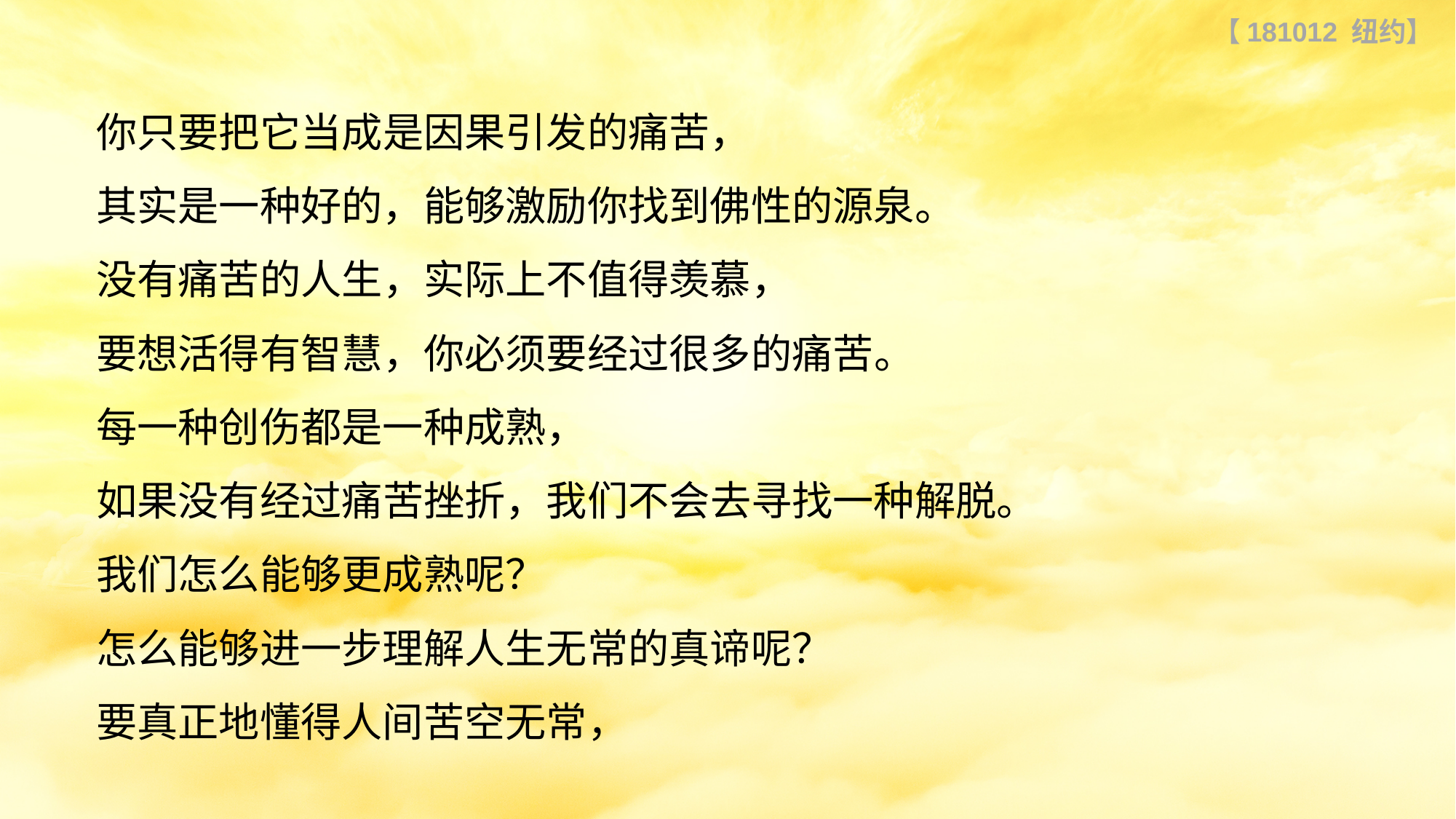

【181012 纽约】
你只要把它当成是因果引发的痛苦，
其实是一种好的，能够激励你找到佛性的源泉。
没有痛苦的人生，实际上不值得羡慕，
要想活得有智慧，你必须要经过很多的痛苦。
每一种创伤都是一种成熟，
如果没有经过痛苦挫折，我们不会去寻找一种解脱。
我们怎么能够更成熟呢？
怎么能够进一步理解人生无常的真谛呢？
要真正地懂得人间苦空无常，